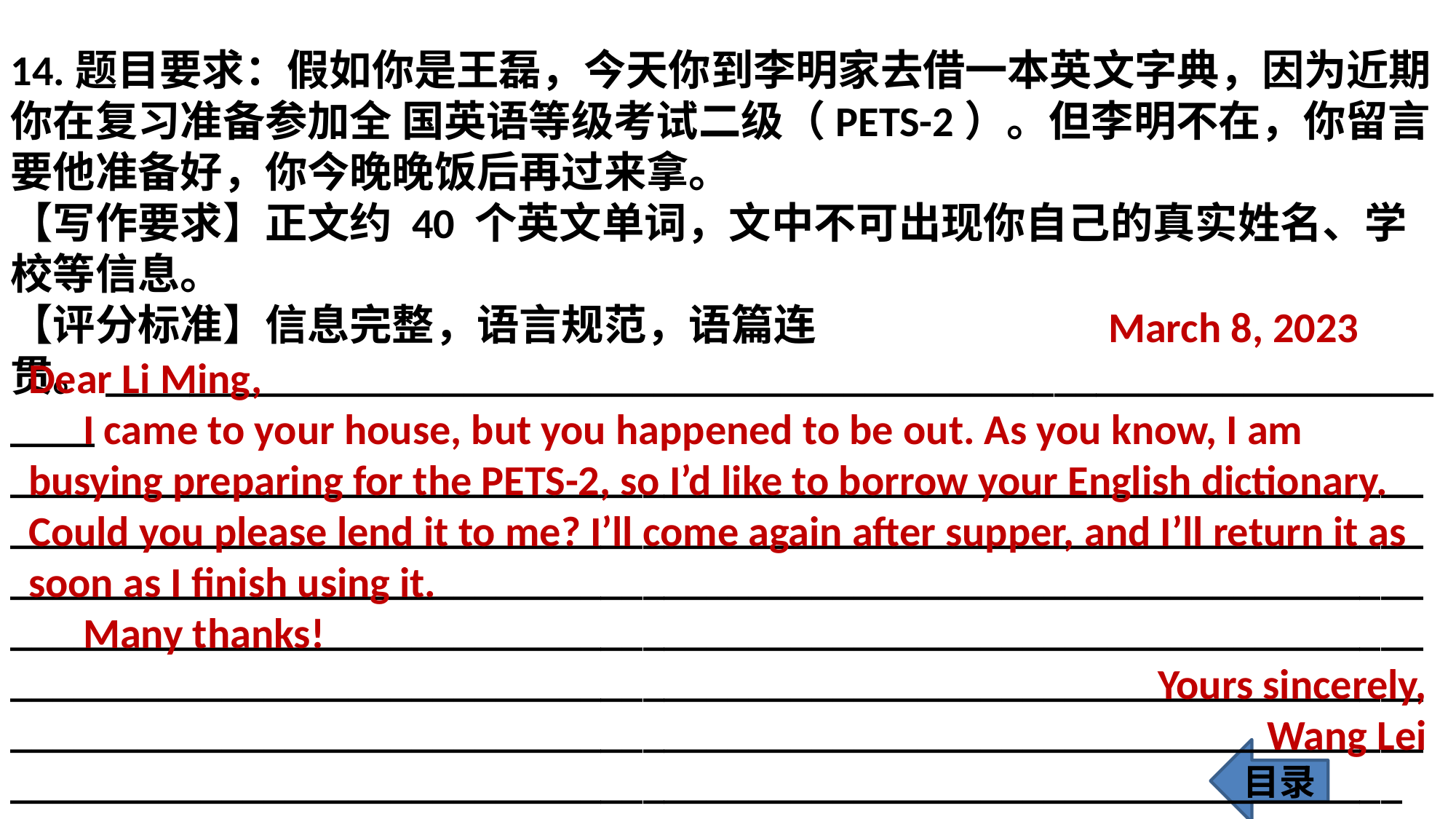

14.题目要求：假如你是王磊，今天你到李明家去借一本英文字典，因为近期你在复习准备参加全 国英语等级考试二级（PETS-2）。但李明不在，你留言要他准备好，你今晚晚饭后再过来拿。
【写作要求】正文约 40 个英文单词，文中不可出现你自己的真实姓名、学校等信息。
【评分标准】信息完整，语言规范，语篇连贯。___________________________________________________________________
___________________________________________________________________
___________________________________________________________________
___________________________________________________________________
___________________________________________________________________
___________________________________________________________________
___________________________________________________________________
__________________________________________________________________
                                                                                                                March 8, 2023
Dear Li Ming,
I came to your house, but you happened to be out. As you know, I am busying preparing for the PETS-2, so I’d like to borrow your English dictionary. Could you please lend it to me? I’ll come again after supper, and I’ll return it as soon as I finish using it.
Many thanks!
Yours sincerely,
Wang Lei
95
目录